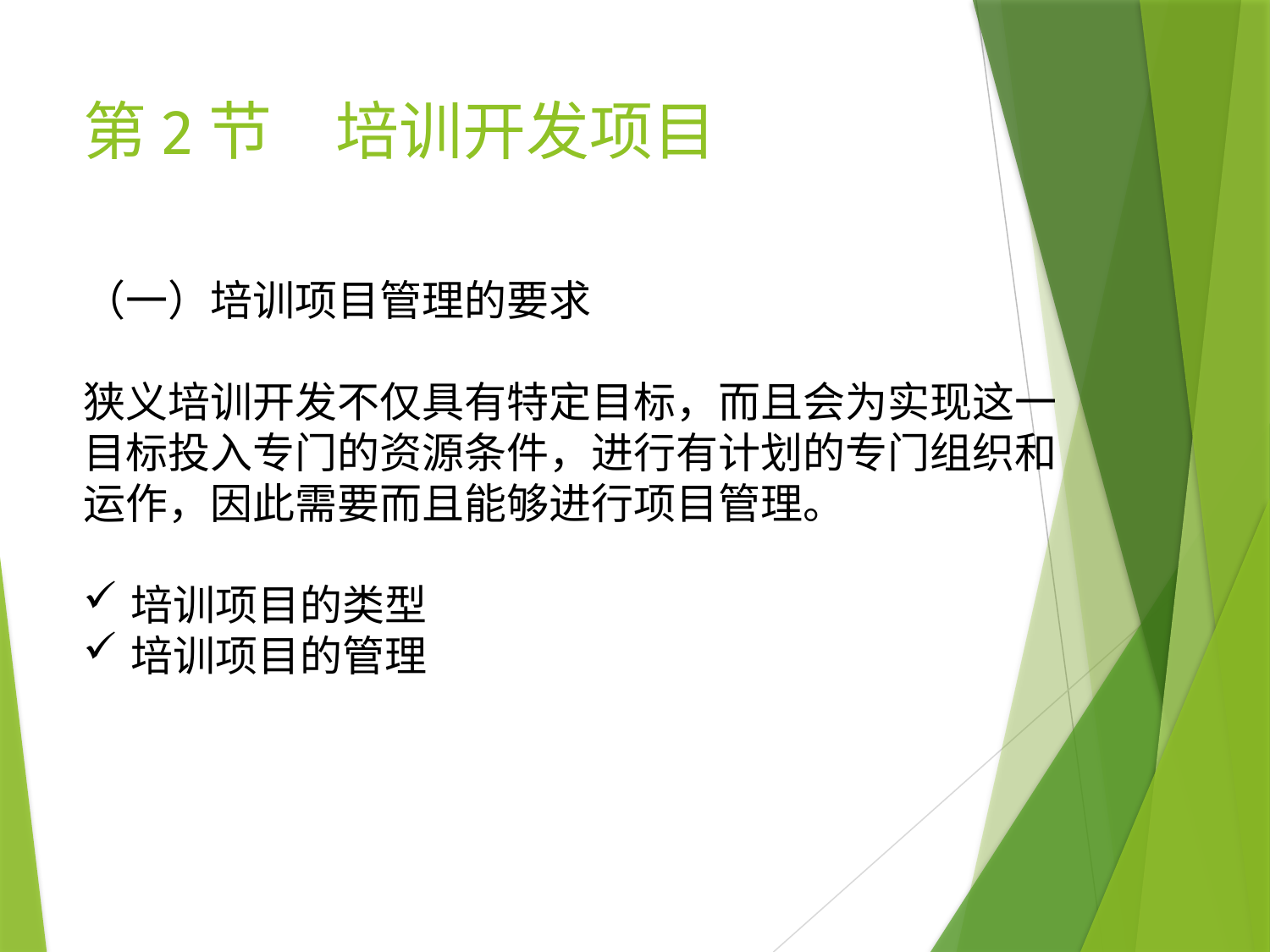

# 第2节　培训开发项目
（一）培训项目管理的要求

狭义培训开发不仅具有特定目标，而且会为实现这一目标投入专门的资源条件，进行有计划的专门组织和运作，因此需要而且能够进行项目管理。

培训项目的类型
培训项目的管理